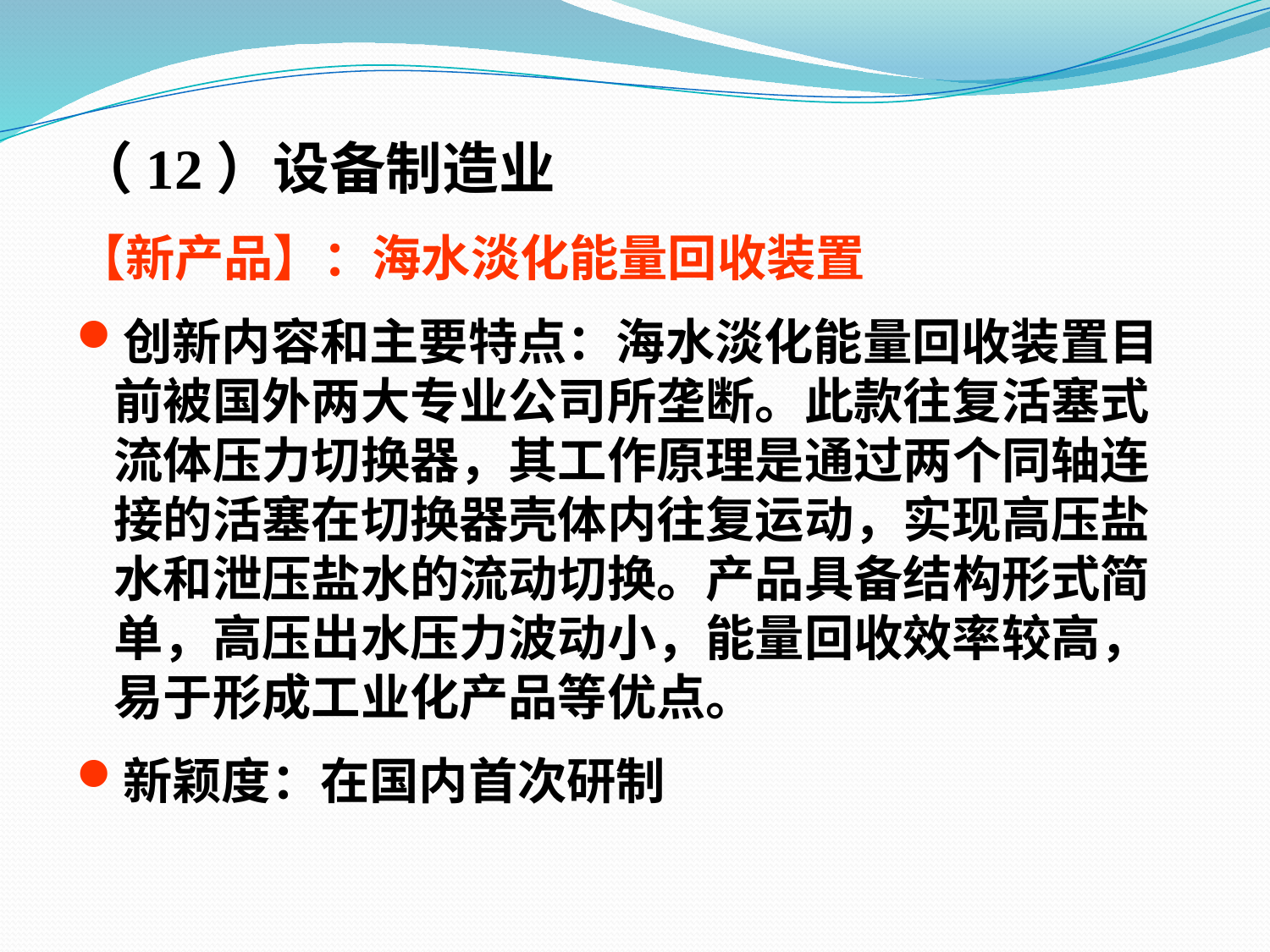

（12）设备制造业
【新产品】：海水淡化能量回收装置
创新内容和主要特点：海水淡化能量回收装置目前被国外两大专业公司所垄断。此款往复活塞式流体压力切换器，其工作原理是通过两个同轴连接的活塞在切换器壳体内往复运动，实现高压盐水和泄压盐水的流动切换。产品具备结构形式简单，高压出水压力波动小，能量回收效率较高，易于形成工业化产品等优点。
新颖度：在国内首次研制